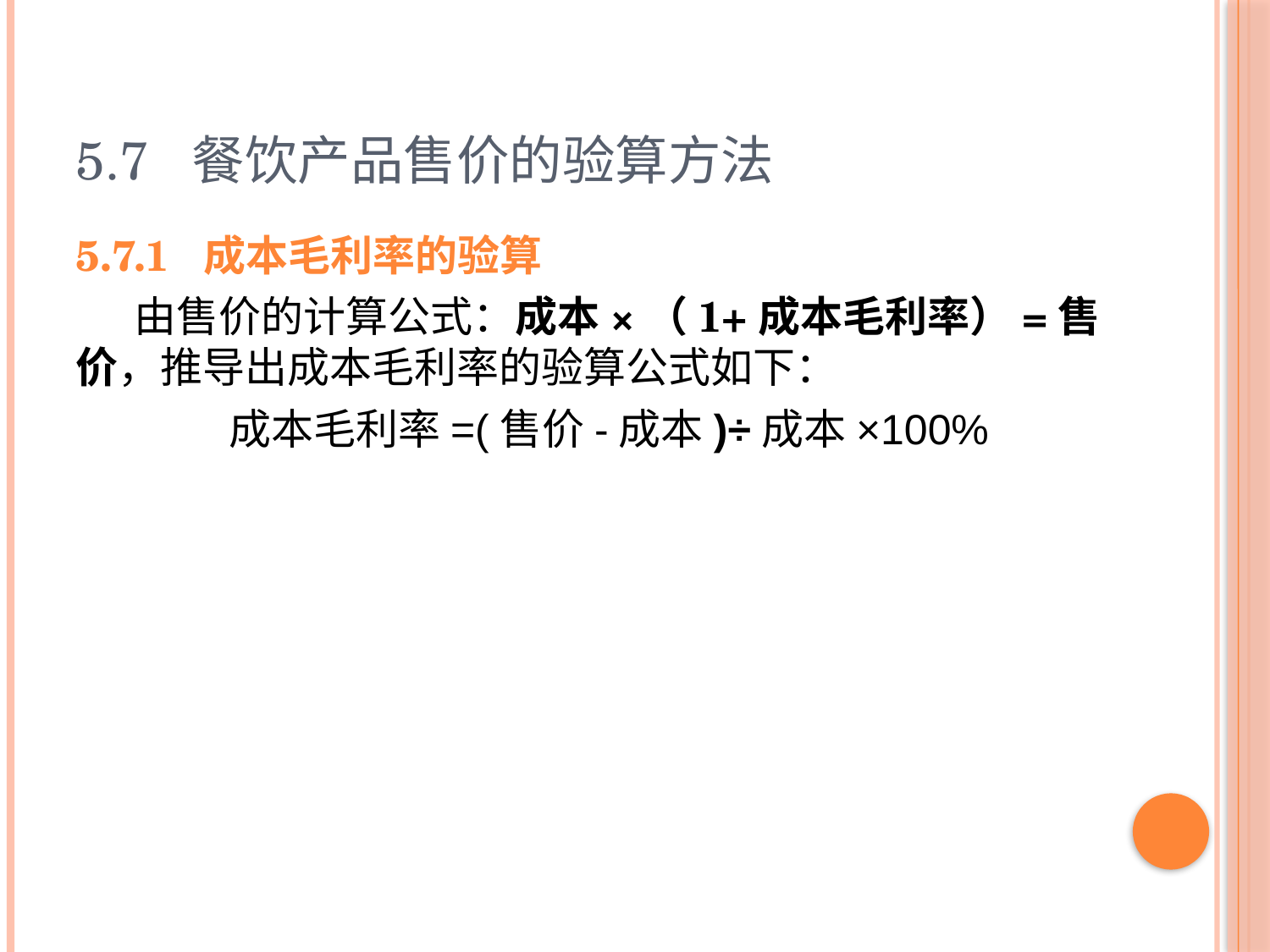

# 5.7  餐饮产品售价的验算方法
5.7.1  成本毛利率的验算
     由售价的计算公式：成本×（1+成本毛利率）=售价，推导出成本毛利率的验算公式如下：
成本毛利率=(售价-成本)÷成本×100%